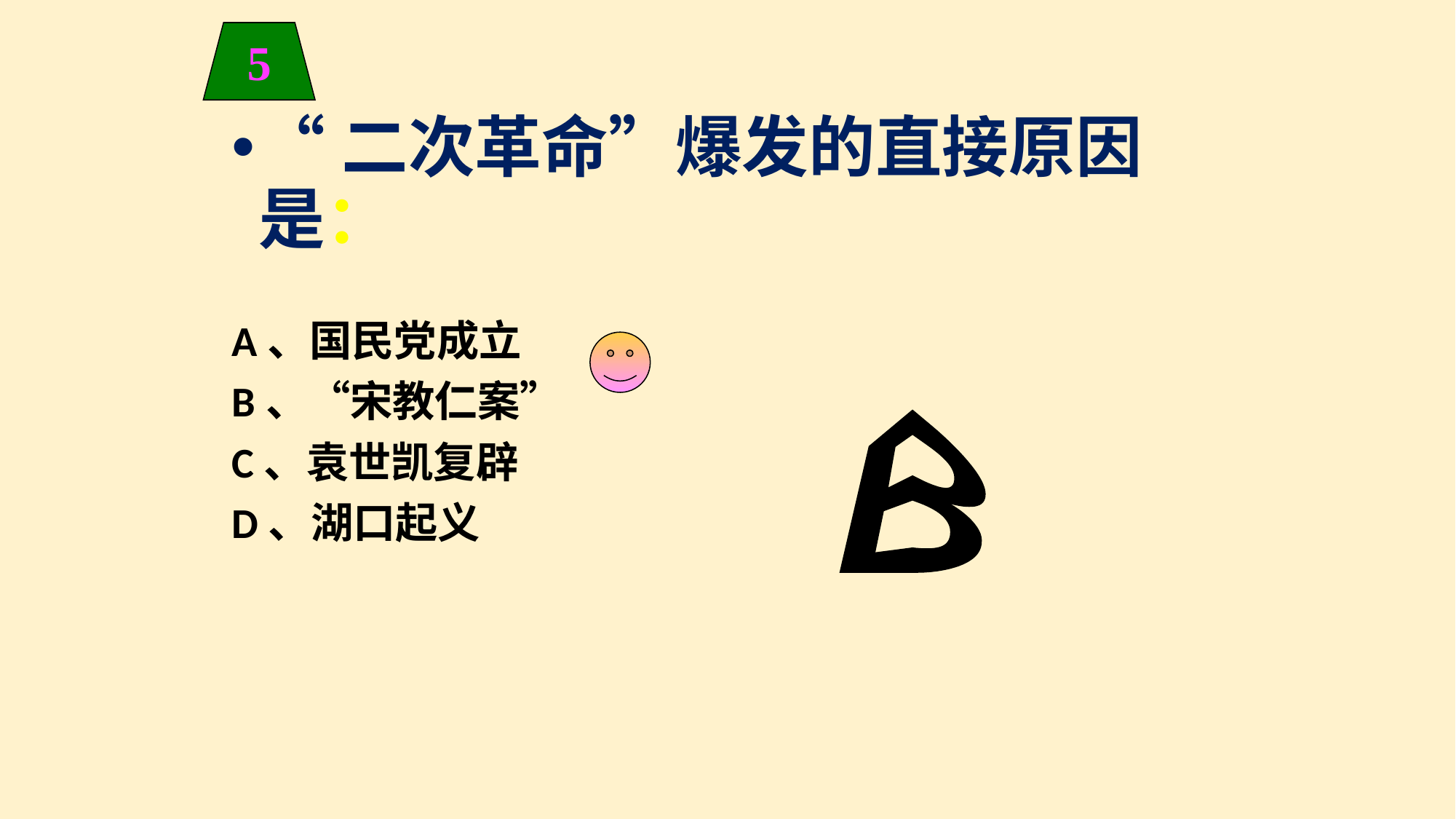

5
“二次革命”爆发的直接原因是：
A、国民党成立
B、“宋教仁案”
C、袁世凯复辟
D、湖口起义

B